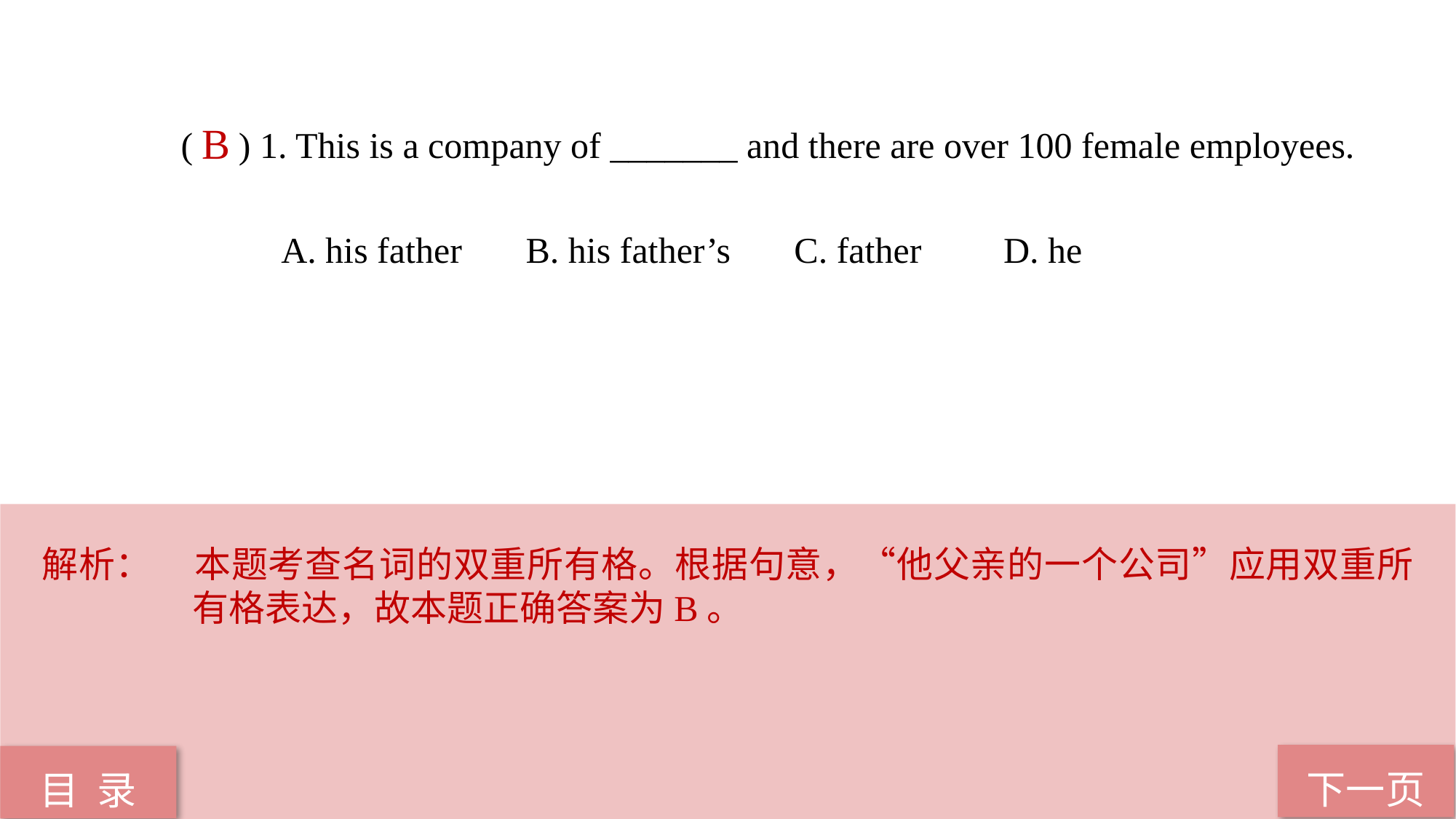

(     ) 1. This is a company of _______ and there are over 100 female employees.

           A. his father       B. his father’s       C. father         D. he
B
解析：	本题考查名词的双重所有格。根据句意，“他父亲的一个公司”应用双重所有格表达，故本题正确答案为B。